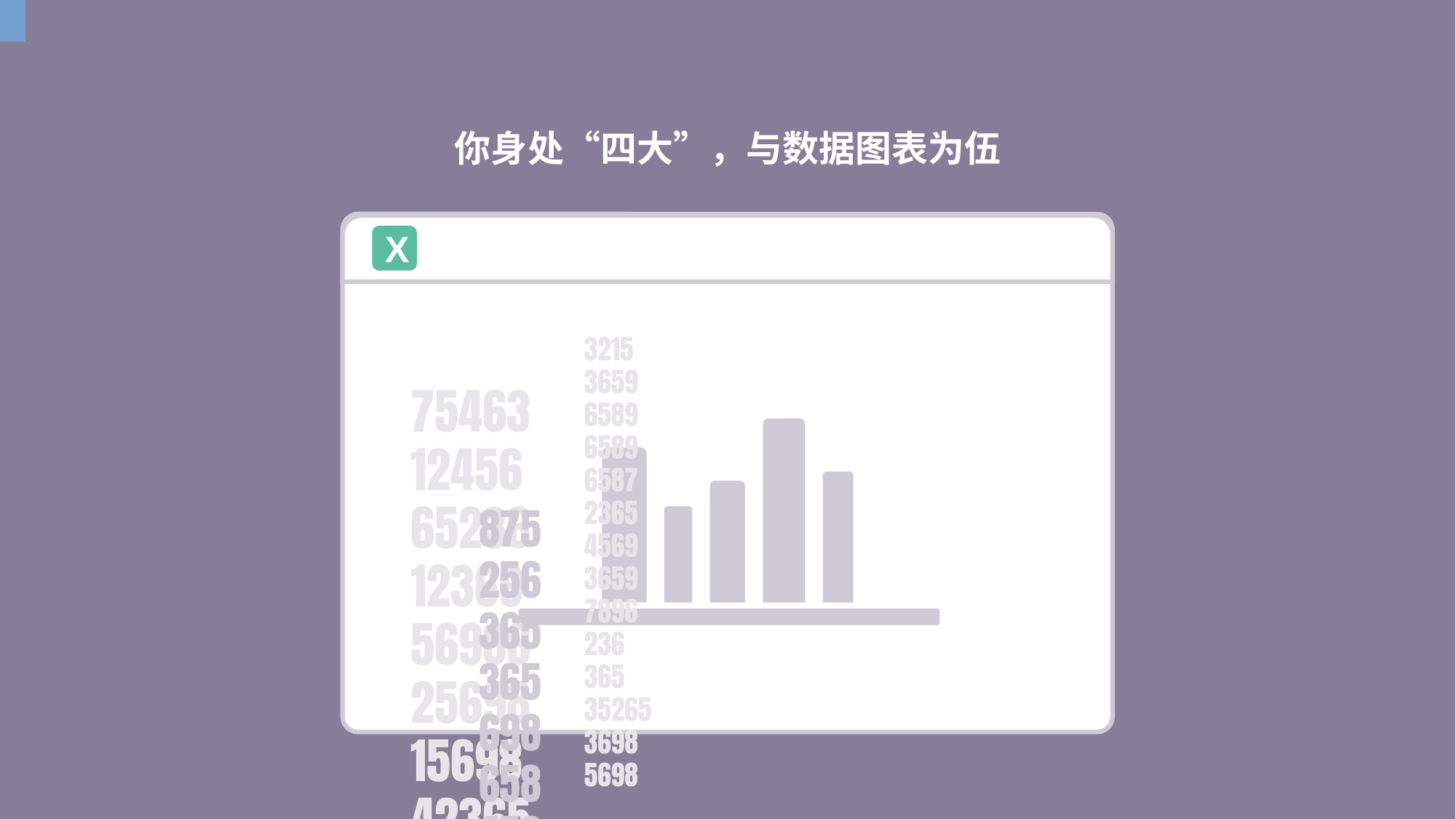

你身处“四大”，与数据图表为伍
delay

X
|  |  |  |  |  |  |  |  |  |  |
| --- | --- | --- | --- | --- | --- | --- | --- | --- | --- |
|  |  |  |  |  |  |  |  |  |  |
|  |  |  |  |  |  |  |  |  |  |
|  |  |  |  |  |  |  |  |  |  |
|  |  |  |  |  |  |  |  |  |  |
|  |  |  |  |  |  |  |  |  |  |
|  |  |  |  |  |  |  |  |  |  |
|  |  |  |  |  |  |  |  |  |  |
3215
3659
6589
6589
6587
2365
4569
3659
7896
236
365
35265
3698
5698
6432
659
56
6986
23659
5489
365
1752
3659
6589
6589
6587
2365
4569
3659
7896
236
365
35265
3698
5698
75463
12456
65236
12369
56986
25698
15698
42365
43215
12569
58965
36589
36458
96589
36548
875
256
365
365
698
658
456
365